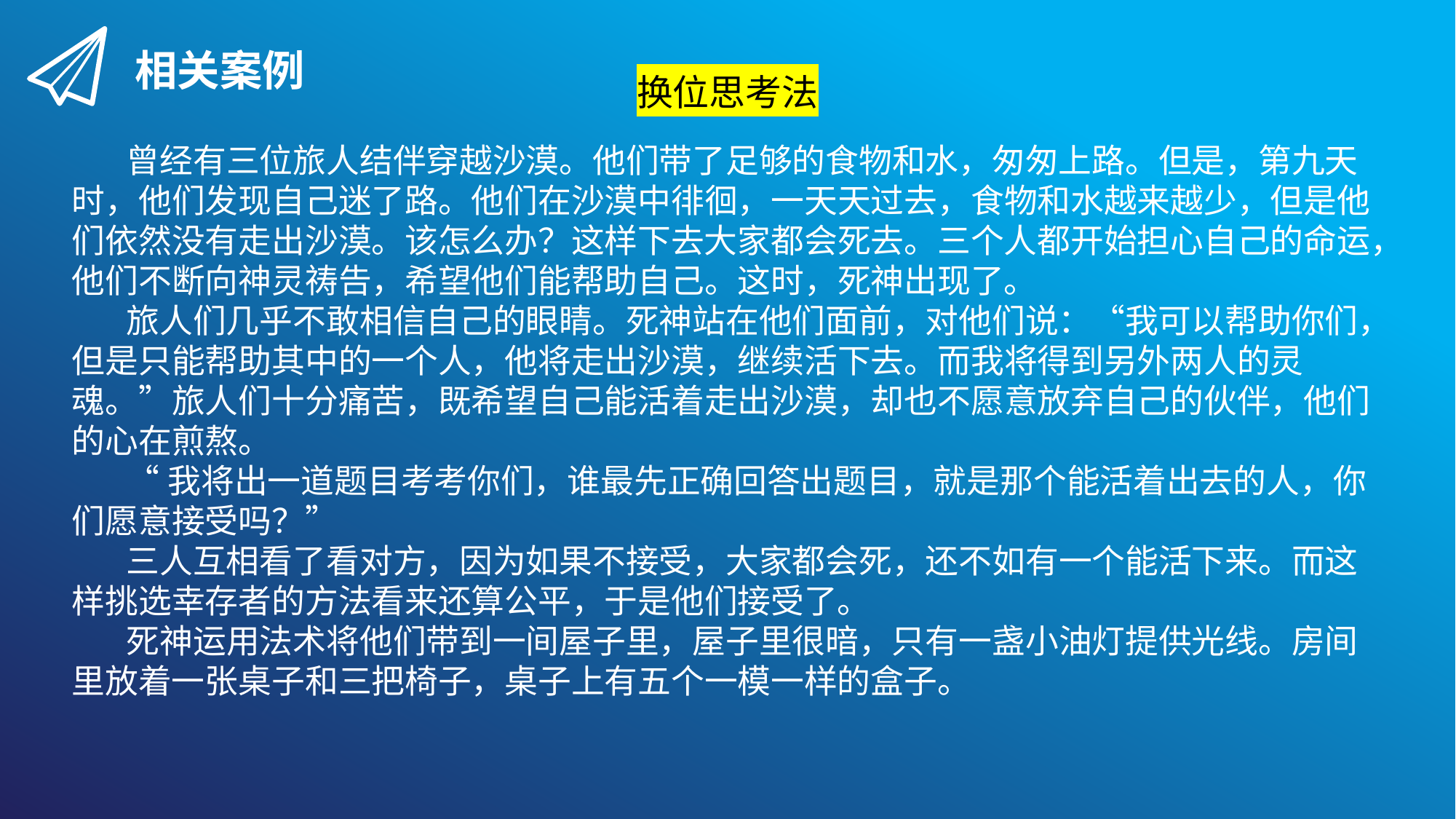

相关案例
换位思考法
曾经有三位旅人结伴穿越沙漠。他们带了足够的食物和水，匆匆上路。但是，第九天时，他们发现自己迷了路。他们在沙漠中徘徊，一天天过去，食物和水越来越少，但是他们依然没有走出沙漠。该怎么办？这样下去大家都会死去。三个人都开始担心自己的命运，他们不断向神灵祷告，希望他们能帮助自己。这时，死神出现了。
旅人们几乎不敢相信自己的眼睛。死神站在他们面前，对他们说：“我可以帮助你们，但是只能帮助其中的一个人，他将走出沙漠，继续活下去。而我将得到另外两人的灵魂。”旅人们十分痛苦，既希望自己能活着走出沙漠，却也不愿意放弃自己的伙伴，他们的心在煎熬。
“我将出一道题目考考你们，谁最先正确回答出题目，就是那个能活着出去的人，你们愿意接受吗？”
三人互相看了看对方，因为如果不接受，大家都会死，还不如有一个能活下来。而这样挑选幸存者的方法看来还算公平，于是他们接受了。
死神运用法术将他们带到一间屋子里，屋子里很暗，只有一盏小油灯提供光线。房间里放着一张桌子和三把椅子，桌子上有五个一模一样的盒子。